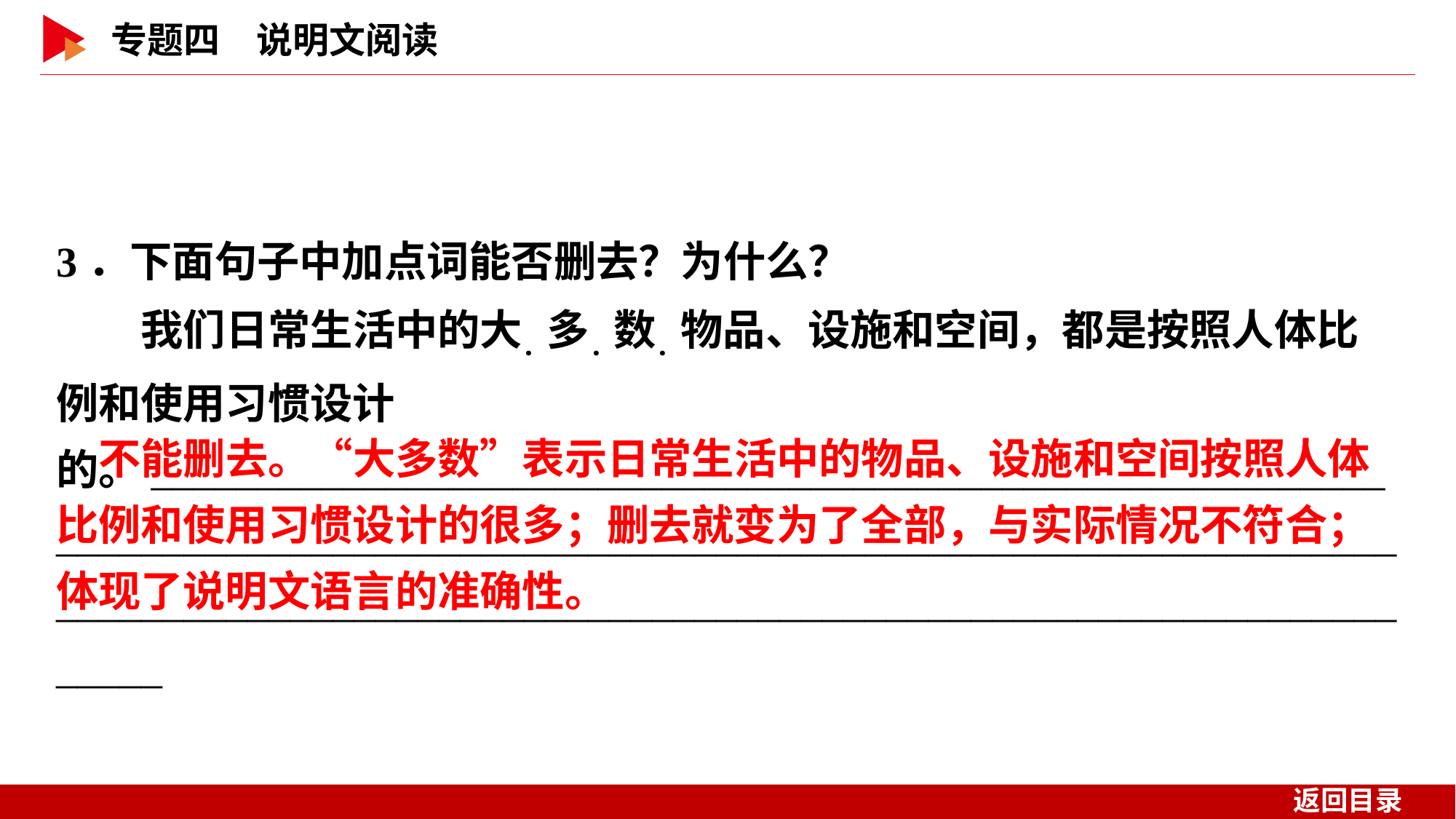

3．下面句子中加点词能否删去？为什么？
　　我们日常生活中的大．多．数．物品、设施和空间，都是按照人体比例和使用习惯设计的。_____________________________________________________________________________________________________________________________________________________________________________________________
　不能删去。“大多数”表示日常生活中的物品、设施和空间按照人体比例和使用习惯设计的很多；删去就变为了全部，与实际情况不符合；体现了说明文语言的准确性。